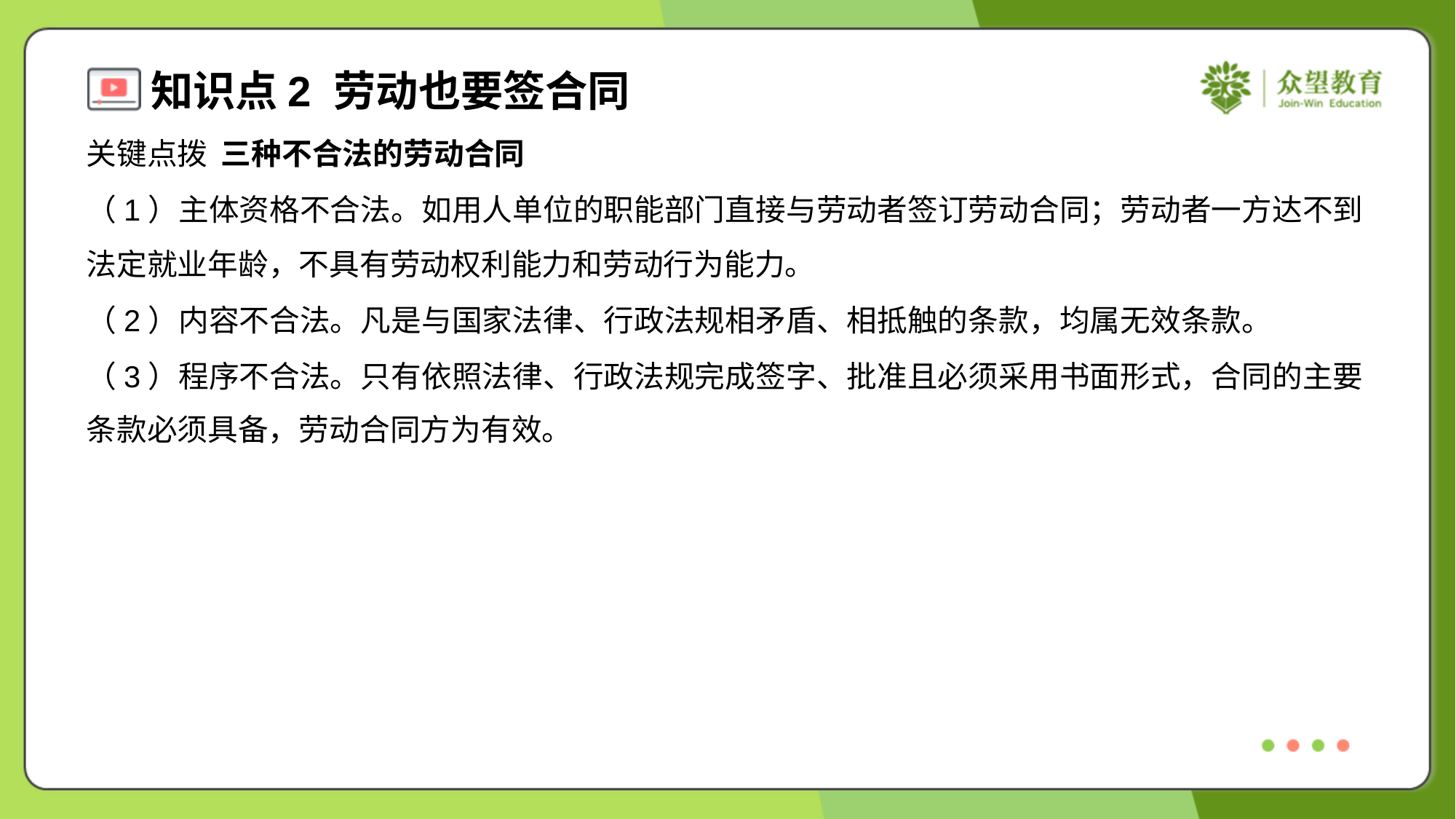

关键点拨  三种不合法的劳动合同
（1）主体资格不合法。如用人单位的职能部门直接与劳动者签订劳动合同；劳动者一方达不到
法定就业年龄，不具有劳动权利能力和劳动行为能力。
（2）内容不合法。凡是与国家法律、行政法规相矛盾、相抵触的条款，均属无效条款。
（3）程序不合法。只有依照法律、行政法规完成签字、批准且必须采用书面形式，合同的主要
条款必须具备，劳动合同方为有效。